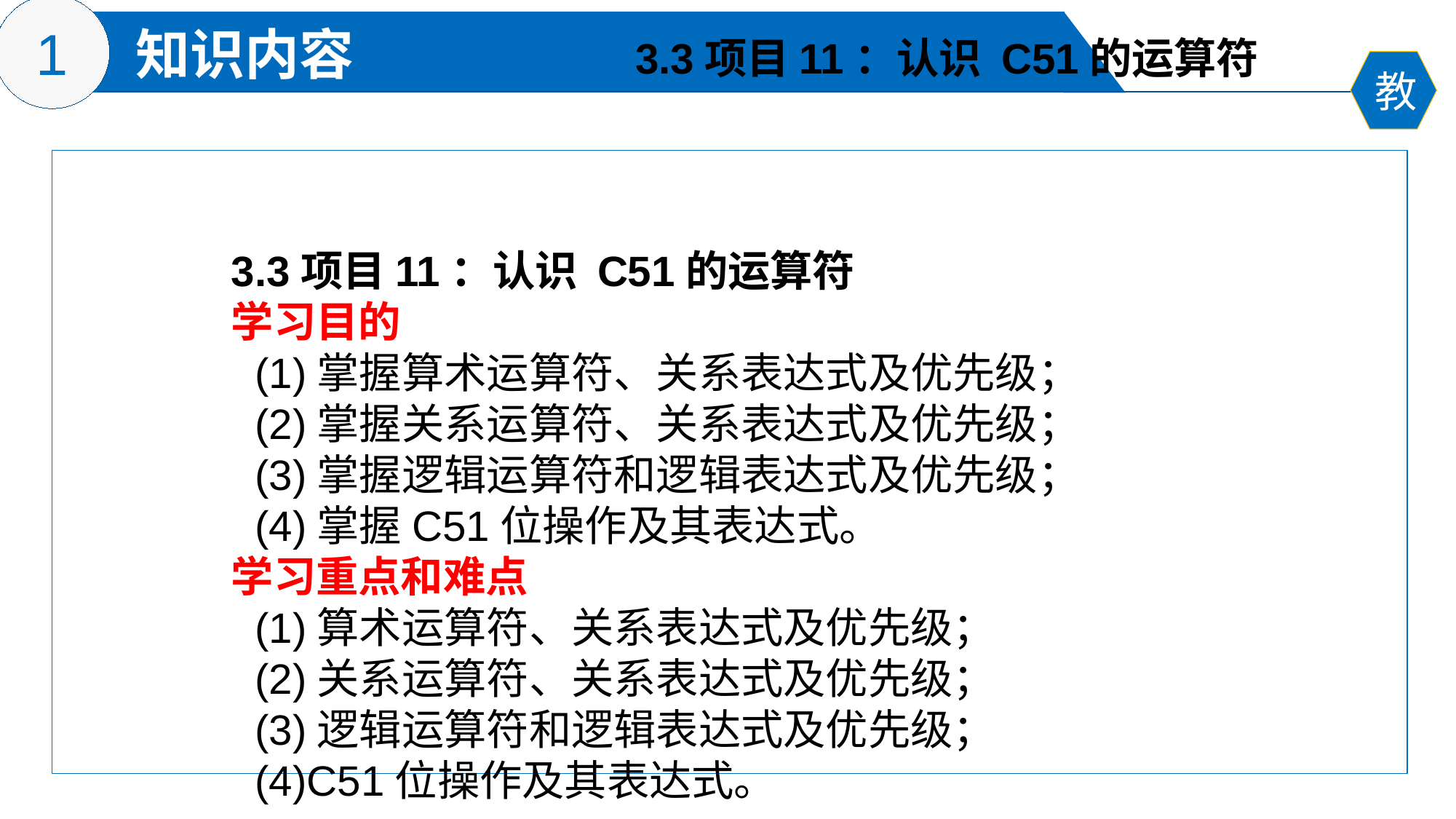

3.3项目11：认识 C51的运算符

3.3项目11：认识 C51的运算符
学习目的
  (1)掌握算术运算符、关系表达式及优先级；
  (2)掌握关系运算符、关系表达式及优先级；
  (3)掌握逻辑运算符和逻辑表达式及优先级；
  (4)掌握C51位操作及其表达式。
学习重点和难点
  (1)算术运算符、关系表达式及优先级；
  (2)关系运算符、关系表达式及优先级；
  (3)逻辑运算符和逻辑表达式及优先级；
  (4)C51位操作及其表达式。